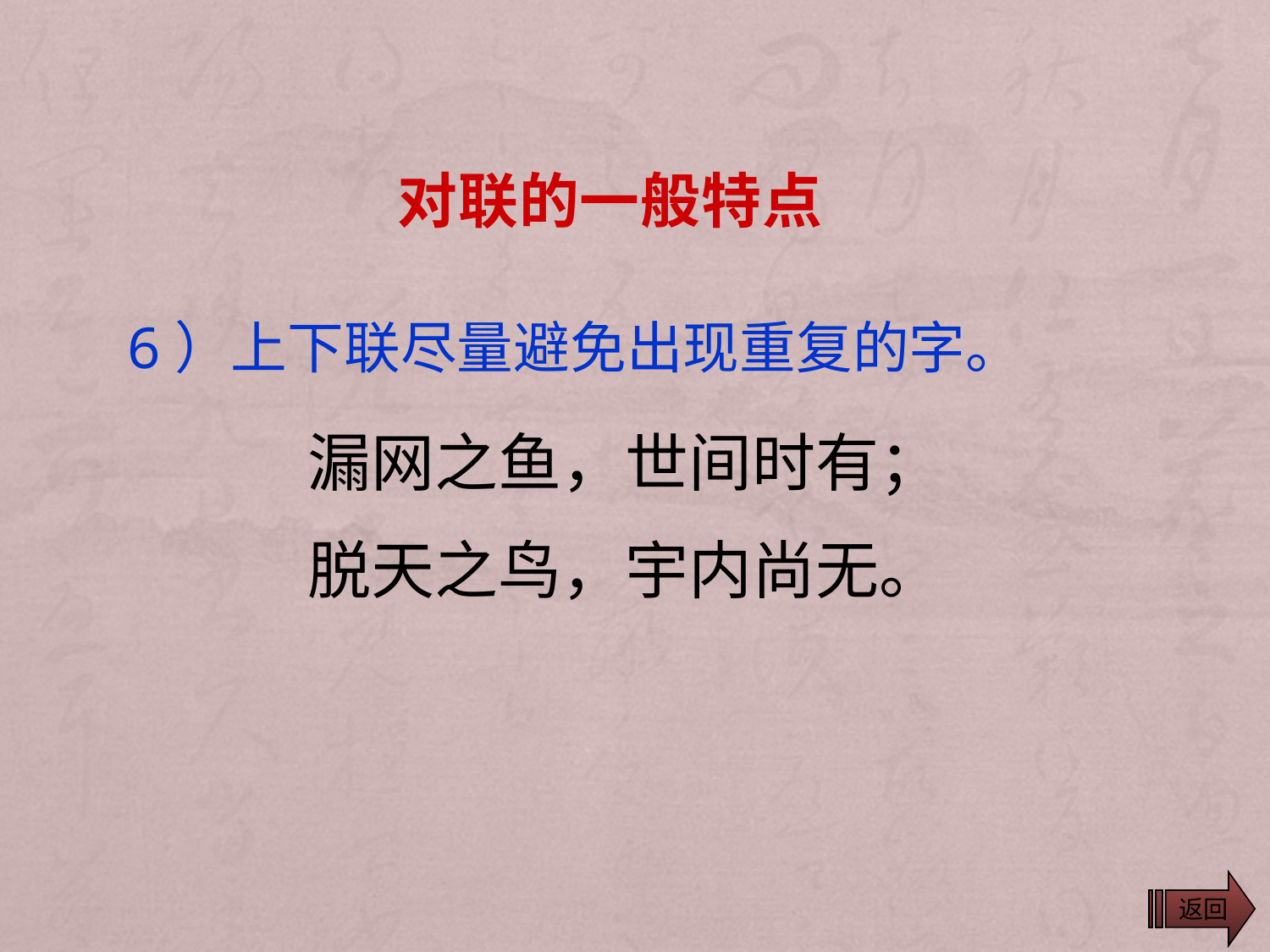

# 对联的一般特点
6）上下联尽量避免出现重复的字。
漏网之鱼，世间时有；
脱天之鸟，宇内尚无。
返回